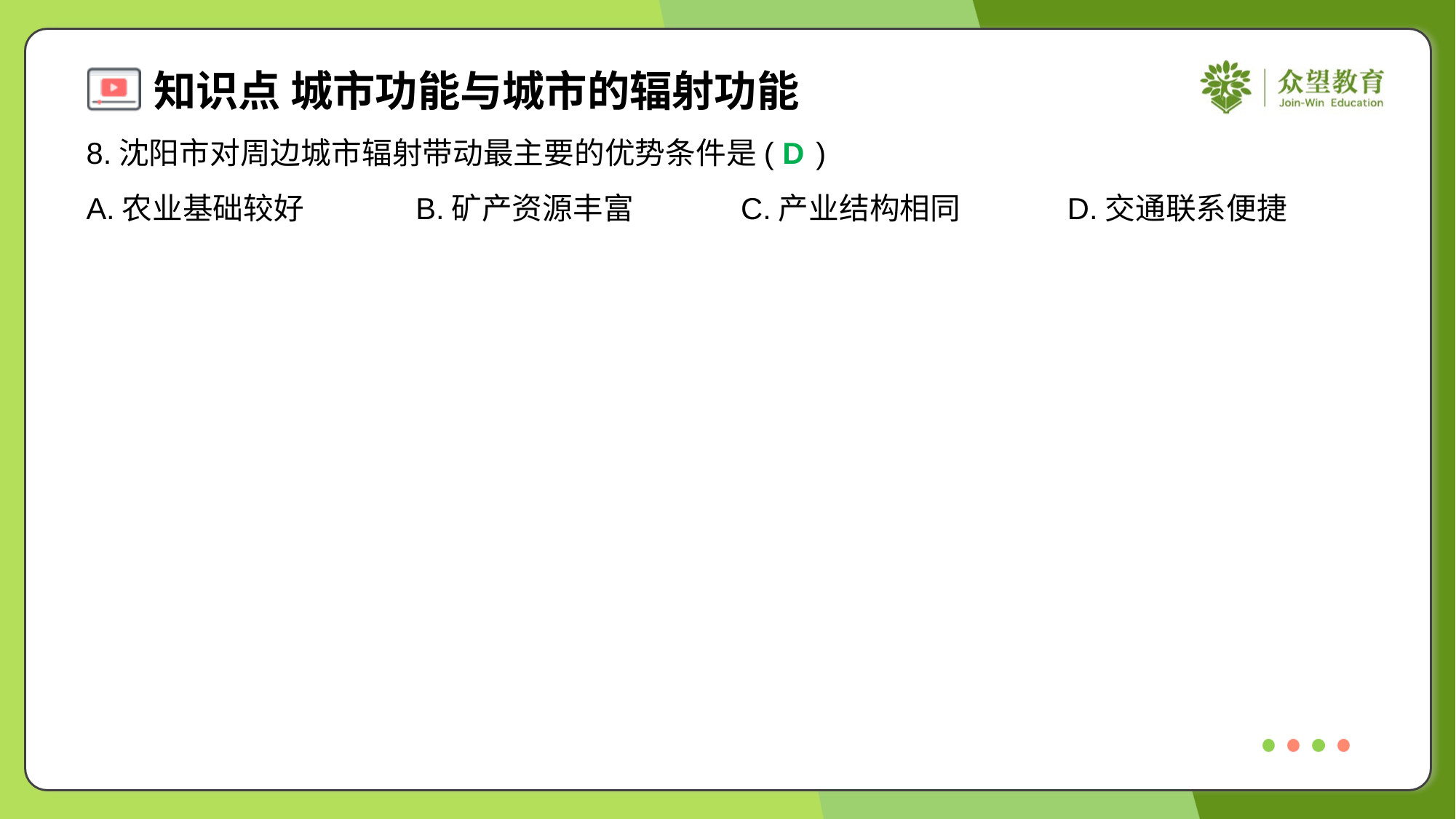

8.沈阳市对周边城市辐射带动最主要的优势条件是(     )
D
A.农业基础较好	B.矿产资源丰富	C.产业结构相同	D.交通联系便捷